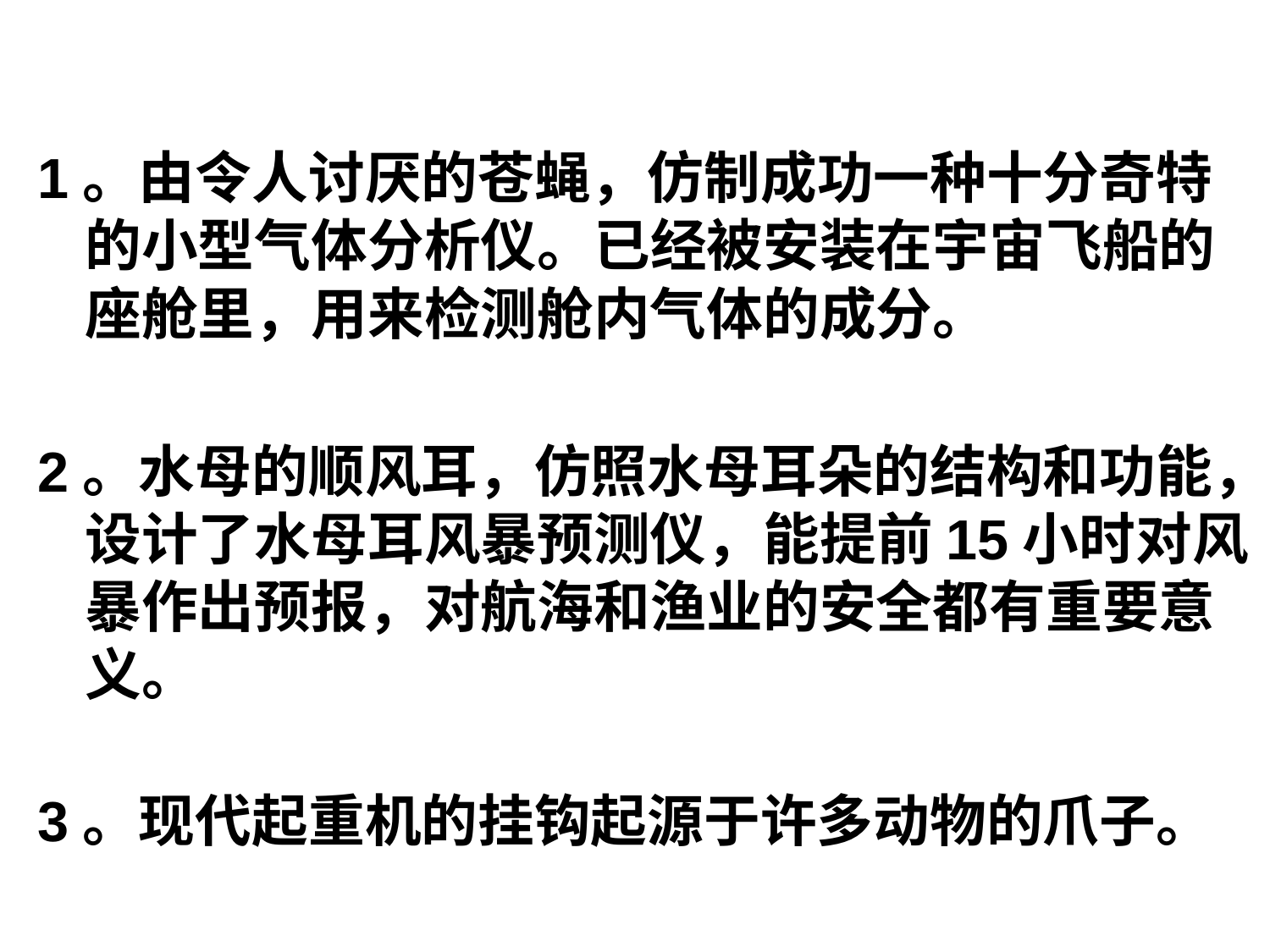

1。由令人讨厌的苍蝇，仿制成功一种十分奇特的小型气体分析仪。已经被安装在宇宙飞船的座舱里，用来检测舱内气体的成分。

2。水母的顺风耳，仿照水母耳朵的结构和功能，设计了水母耳风暴预测仪，能提前15小时对风暴作出预报，对航海和渔业的安全都有重要意义。
3。现代起重机的挂钩起源于许多动物的爪子。